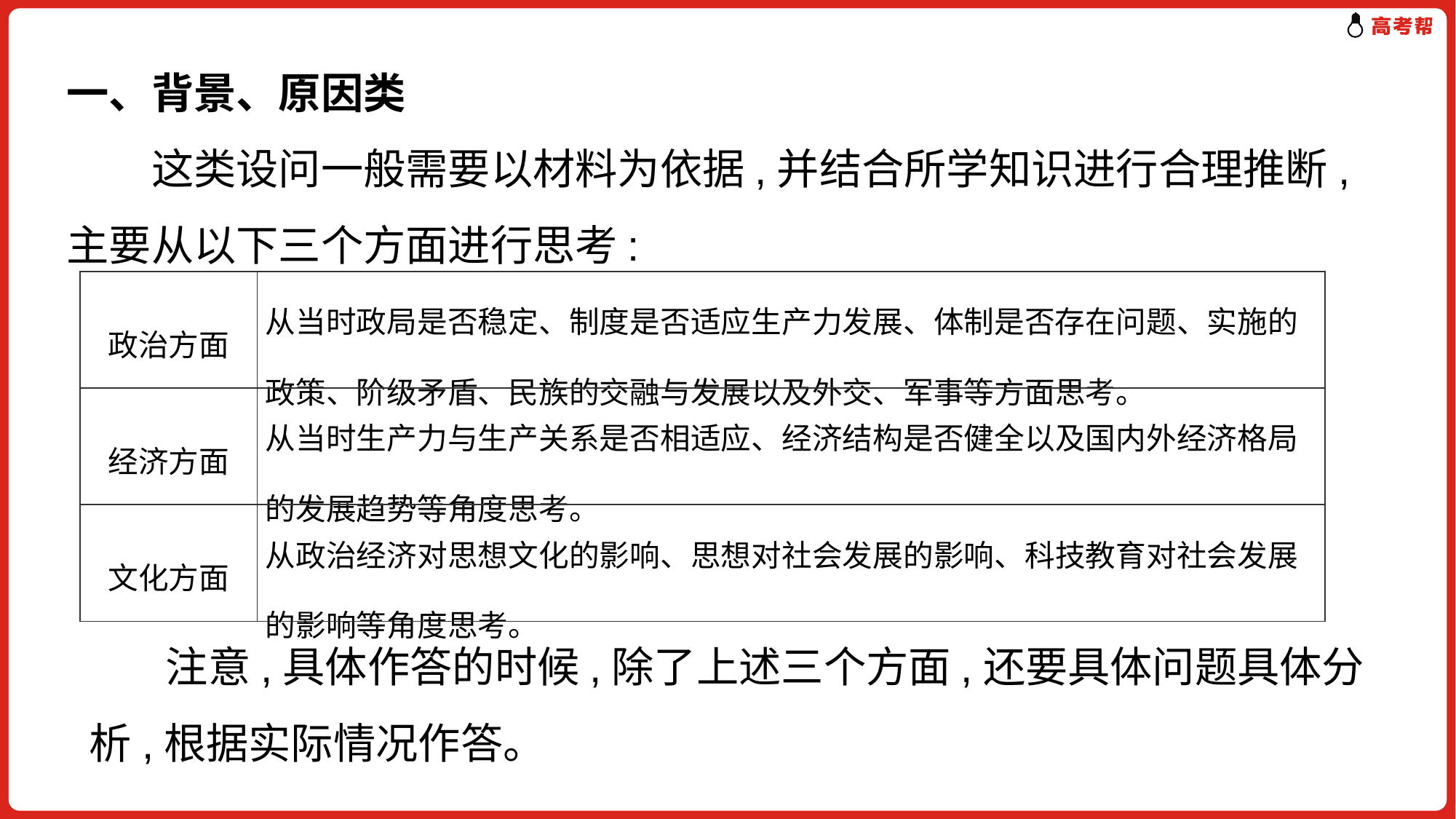

一、背景、原因类
　　这类设问一般需要以材料为依据,并结合所学知识进行合理推断,主要从以下三个方面进行思考:
| 政治方面 | 从当时政局是否稳定、制度是否适应生产力发展、体制是否存在问题、实施的政策、阶级矛盾、民族的交融与发展以及外交、军事等方面思考。 |
| --- | --- |
| 经济方面 | 从当时生产力与生产关系是否相适应、经济结构是否健全以及国内外经济格局的发展趋势等角度思考。 |
| 文化方面 | 从政治经济对思想文化的影响、思想对社会发展的影响、科技教育对社会发展的影响等角度思考。 |
       注意,具体作答的时候,除了上述三个方面,还要具体问题具体分析,根据实际情况作答。